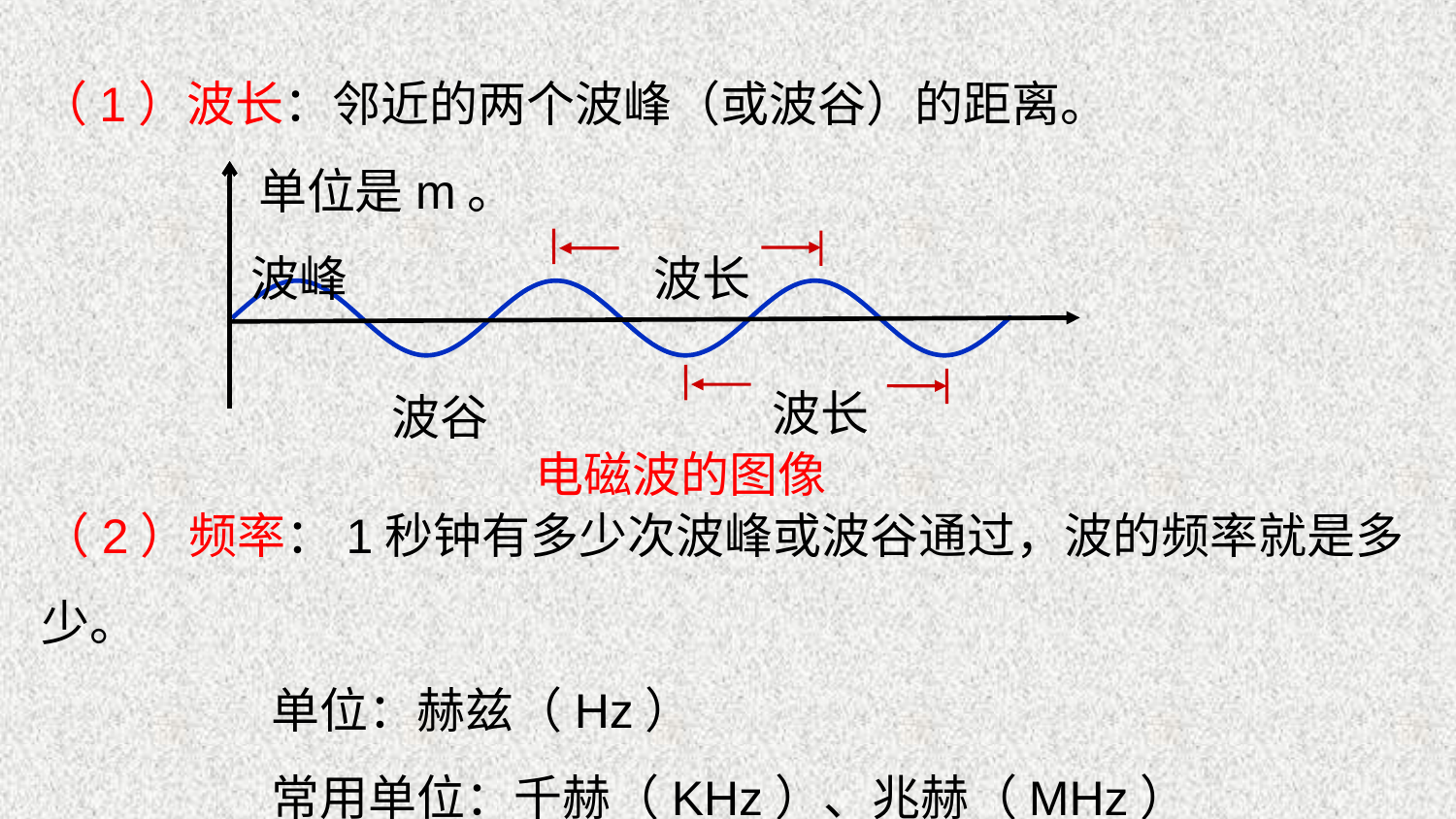

（1）波长：邻近的两个波峰（或波谷）的距离。
                   单位是m。
波长

波峰

波长

波谷
电磁波的图像
（2）频率：1秒钟有多少次波峰或波谷通过，波的频率就是多少。
                    单位：赫兹（Hz）
                    常用单位：千赫（KHz）、兆赫（MHz）